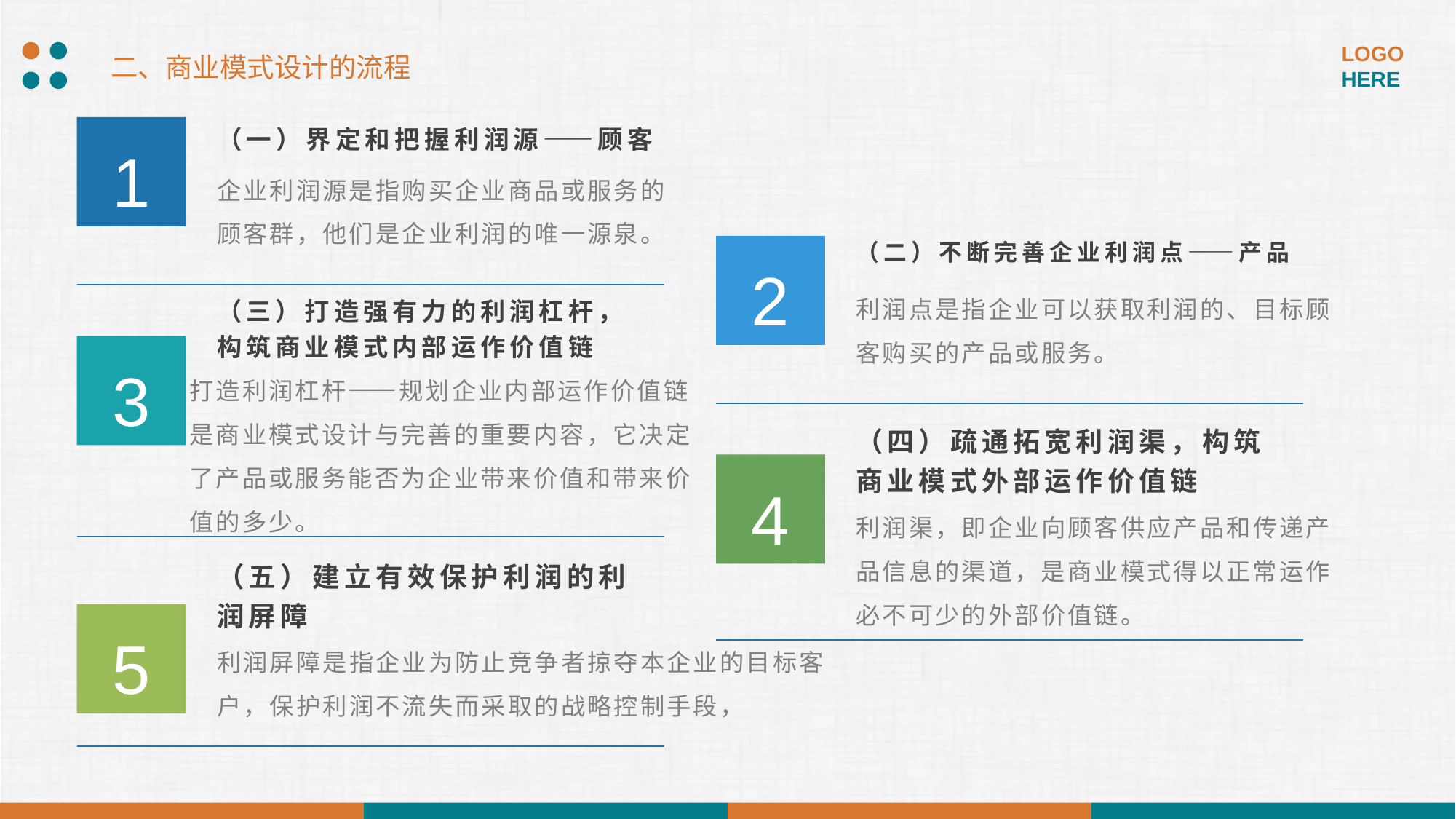

二、商业模式设计的流程
（一）界定和把握利润源——顾客
1
企业利润源是指购买企业商品或服务的顾客群，他们是企业利润的唯一源泉。
（二）不断完善企业利润点——产品
2
利润点是指企业可以获取利润的、目标顾客购买的产品或服务。
（三）打造强有力的利润杠杆，构筑商业模式内部运作价值链
3
打造利润杠杆——规划企业内部运作价值链是商业模式设计与完善的重要内容，它决定了产品或服务能否为企业带来价值和带来价值的多少。
（四）疏通拓宽利润渠，构筑商业模式外部运作价值链
4
利润渠，即企业向顾客供应产品和传递产品信息的渠道，是商业模式得以正常运作必不可少的外部价值链。
（五）建立有效保护利润的利润屏障
5
利润屏障是指企业为防止竞争者掠夺本企业的目标客户，保护利润不流失而采取的战略控制手段，